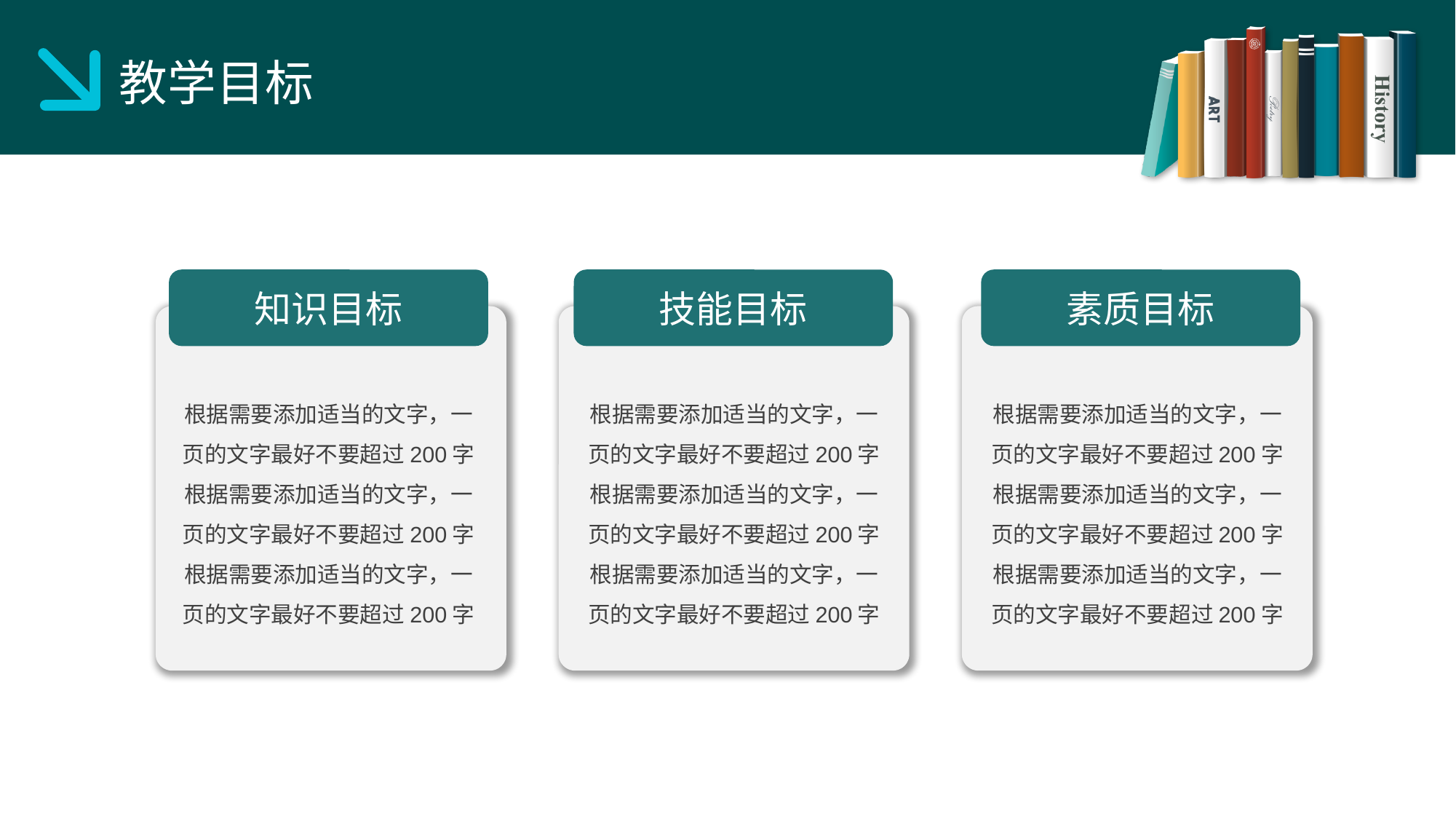

教学目标

知识目标
技能目标
素质目标

根据需要添加适当的文字，一页的文字最好不要超过200字根据需要添加适当的文字，一页的文字最好不要超过200字根据需要添加适当的文字，一页的文字最好不要超过200字
根据需要添加适当的文字，一页的文字最好不要超过200字根据需要添加适当的文字，一页的文字最好不要超过200字根据需要添加适当的文字，一页的文字最好不要超过200字
根据需要添加适当的文字，一页的文字最好不要超过200字根据需要添加适当的文字，一页的文字最好不要超过200字根据需要添加适当的文字，一页的文字最好不要超过200字